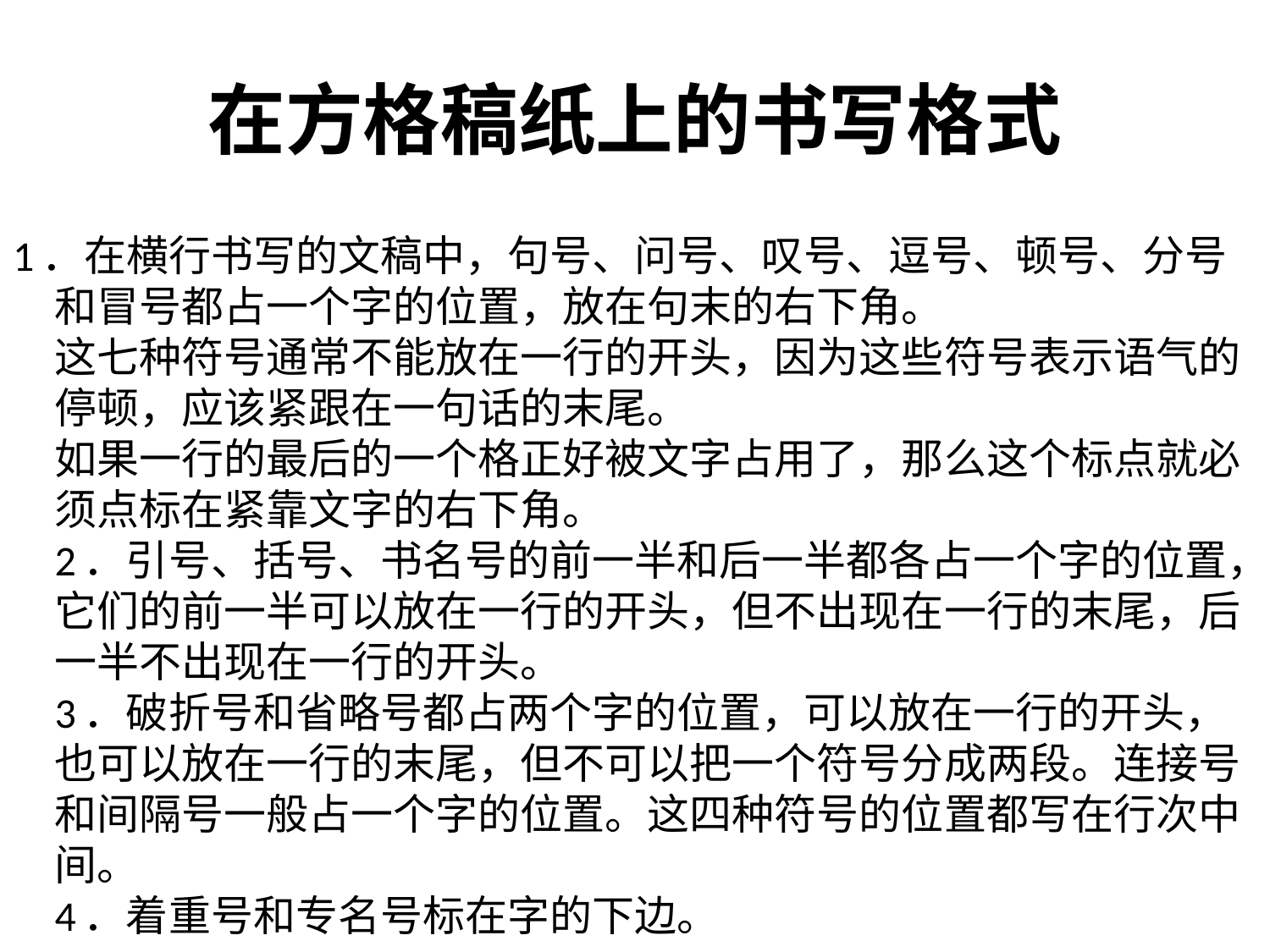

# 在方格稿纸上的书写格式
1．在横行书写的文稿中，句号、问号、叹号、逗号、顿号、分号和冒号都占一个字的位置，放在句末的右下角。
这七种符号通常不能放在一行的开头，因为这些符号表示语气的停顿，应该紧跟在一句话的末尾。
如果一行的最后的一个格正好被文字占用了，那么这个标点就必须点标在紧靠文字的右下角。 
2．引号、括号、书名号的前一半和后一半都各占一个字的位置，它们的前一半可以放在一行的开头，但不出现在一行的末尾，后一半不出现在一行的开头。 
3．破折号和省略号都占两个字的位置，可以放在一行的开头，也可以放在一行的末尾，但不可以把一个符号分成两段。连接号和间隔号一般占一个字的位置。这四种符号的位置都写在行次中间。 
4．着重号和专名号标在字的下边。